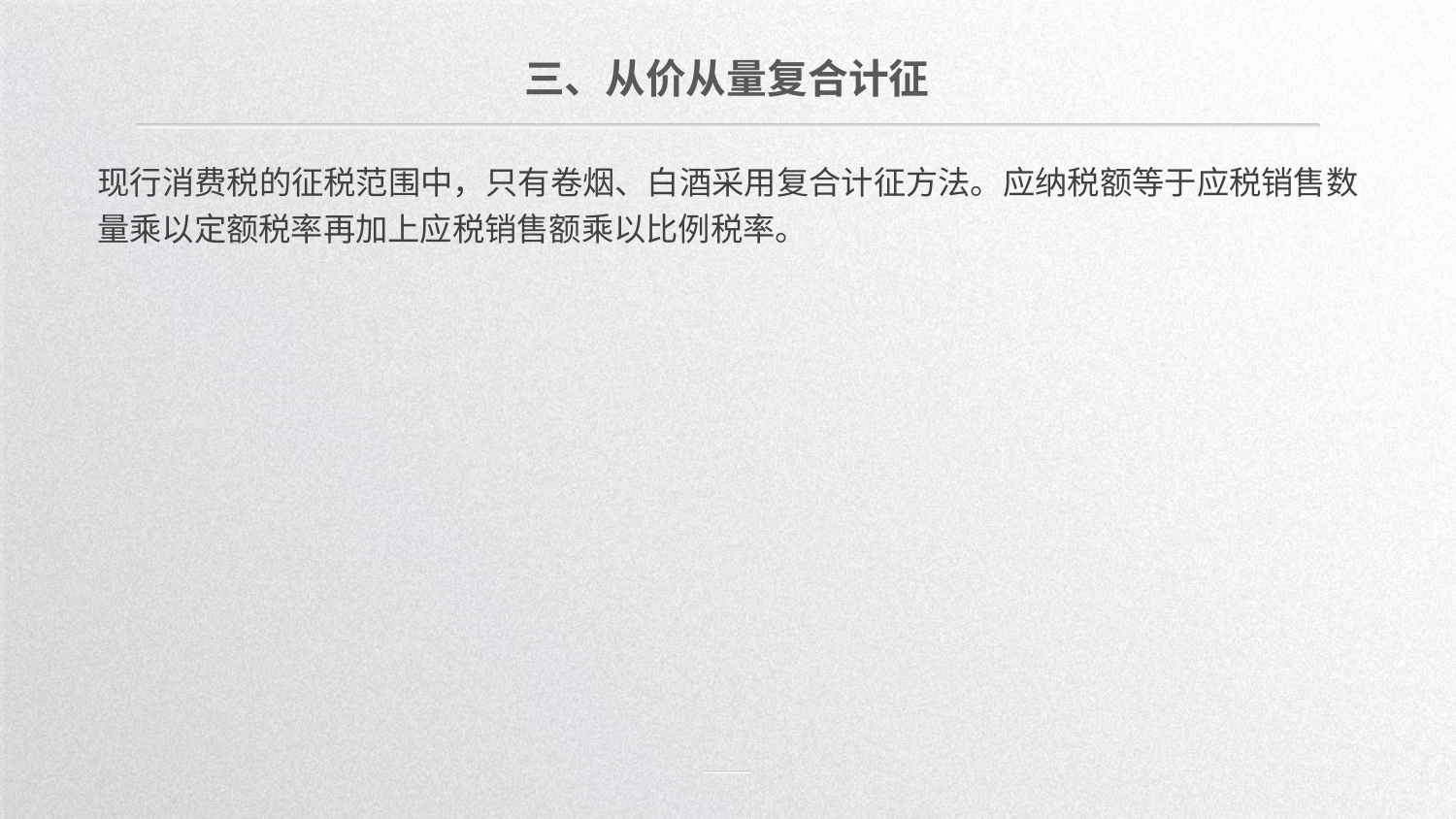

三、从价从量复合计征
现行消费税的征税范围中，只有卷烟、白酒采用复合计征方法。应纳税额等于应税销售数量乘以定额税率再加上应税销售额乘以比例税率。